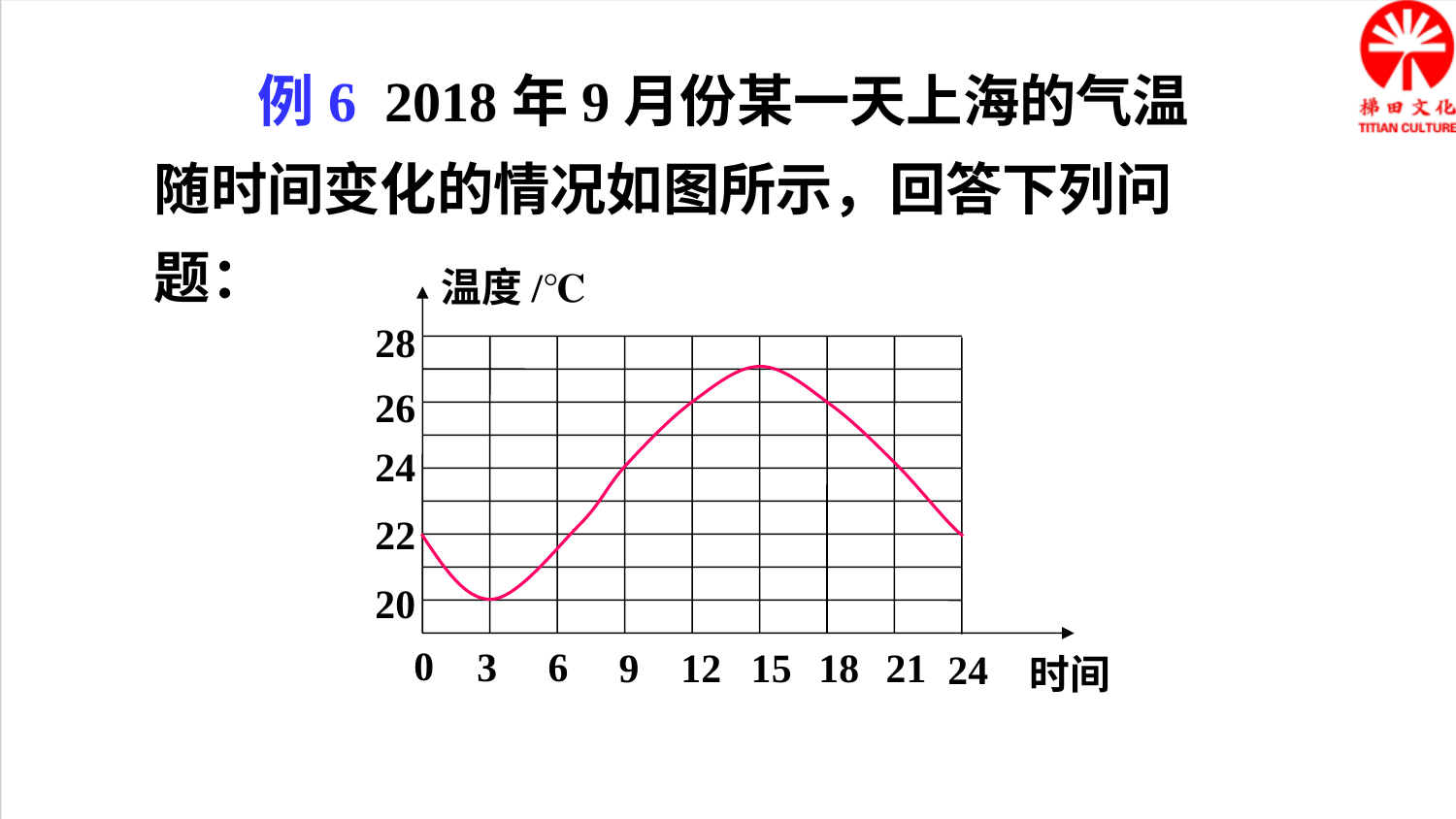

例6  2018年9月份某一天上海的气温随时间变化的情况如图所示，回答下列问题：
温度/℃

28

26
24
22
20
0
3
6
9
12
15
18
21
24
时间